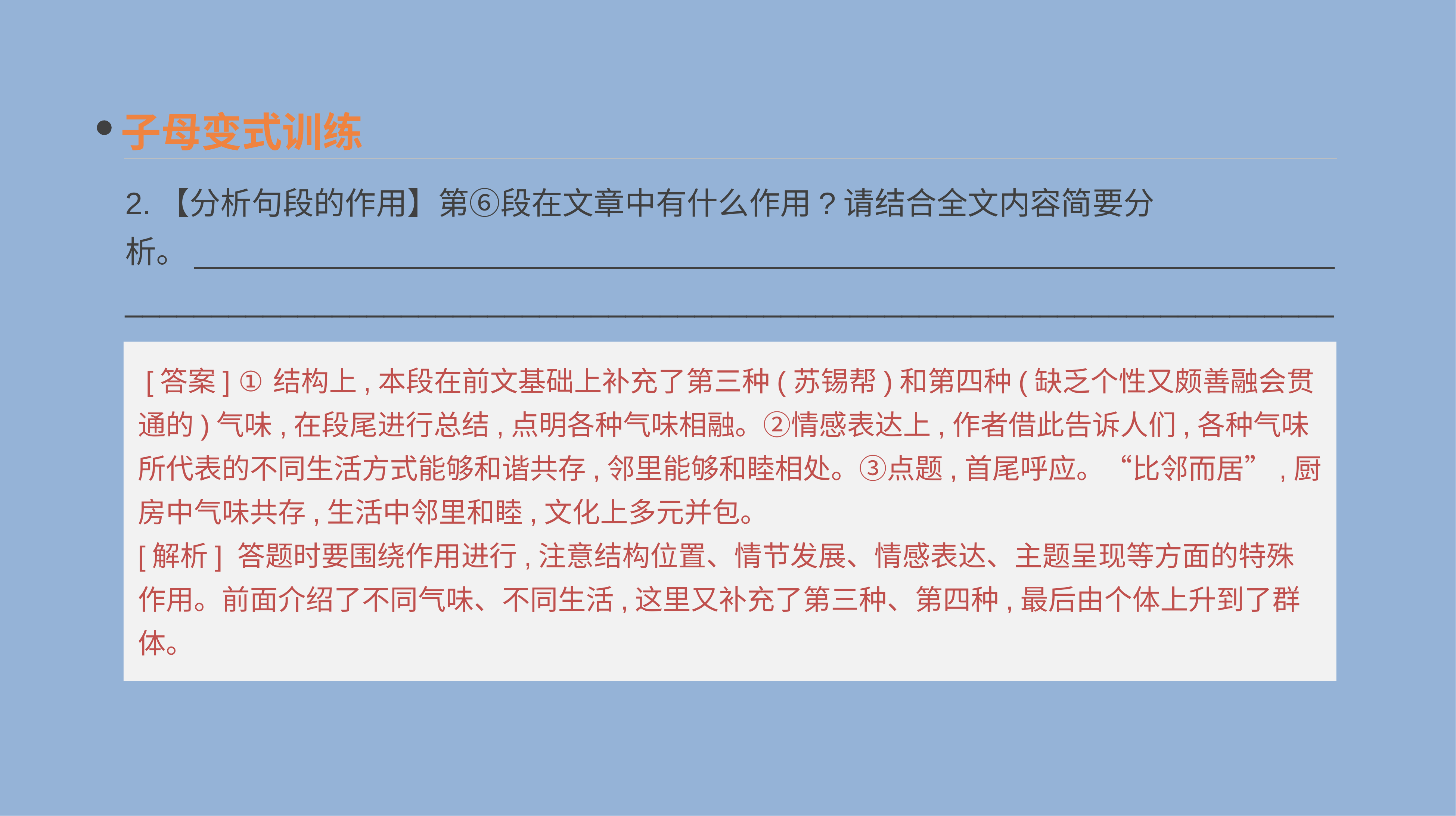

子母变式训练

2.【分析句段的作用】第⑥段在文章中有什么作用?请结合全文内容简要分析。_____________________________________________________________________________________________________________________________________________________________________________

 [答案] ①结构上,本段在前文基础上补充了第三种(苏锡帮)和第四种(缺乏个性又颇善融会贯通的)气味,在段尾进行总结,点明各种气味相融。②情感表达上,作者借此告诉人们,各种气味所代表的不同生活方式能够和谐共存,邻里能够和睦相处。③点题,首尾呼应。“比邻而居”,厨房中气味共存,生活中邻里和睦,文化上多元并包。
[解析] 答题时要围绕作用进行,注意结构位置、情节发展、情感表达、主题呈现等方面的特殊作用。前面介绍了不同气味、不同生活,这里又补充了第三种、第四种,最后由个体上升到了群体。